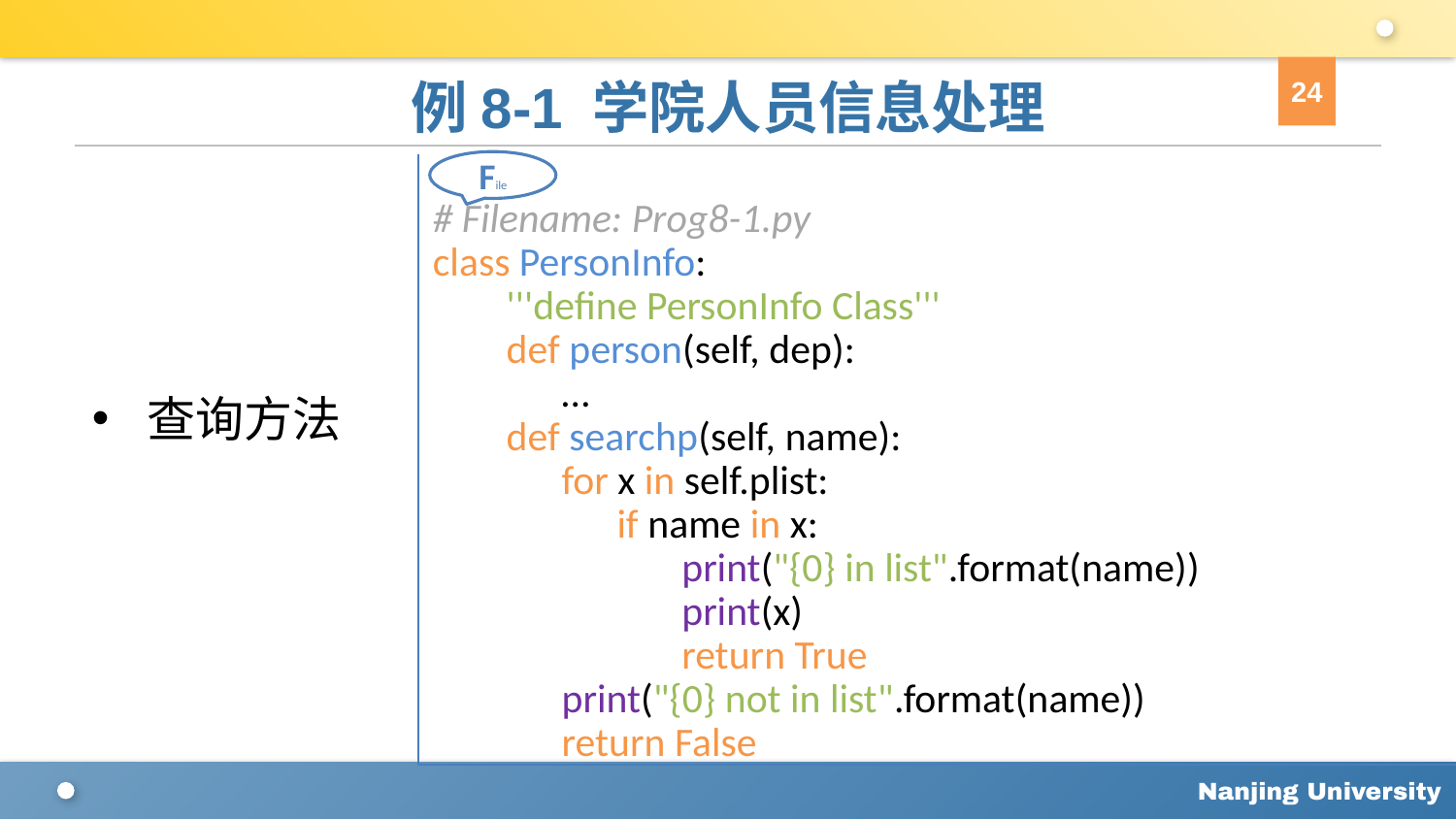

24
# 例8-1 学院人员信息处理
File

# Filename: Prog8-1.py
class PersonInfo:
        '''define PersonInfo Class'''
        def person(self, dep):
              …
        def searchp(self, name):
              for x in self.plist:
                    if name in x:
                           print("{0} in list".format(name))
                           print(x)
                           return True
              print("{0} not in list".format(name))
              return False

查询方法